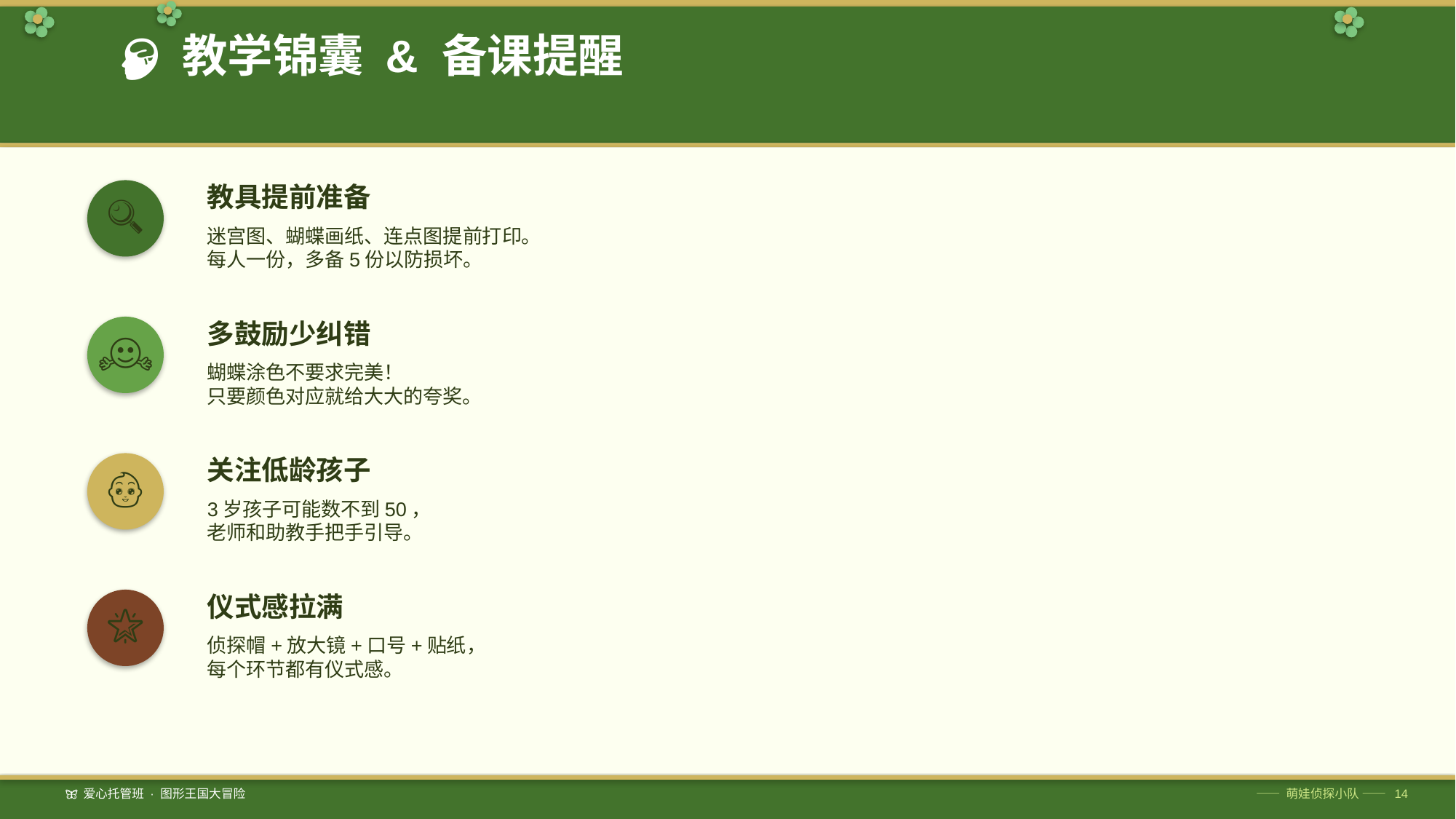

🧠 教学锦囊 & 备课提醒

教具提前准备

🔍
迷宫图、蝴蝶画纸、连点图提前打印。
每人一份，多备5份以防损坏。
多鼓励少纠错

🤗
蝴蝶涂色不要求完美！
只要颜色对应就给大大的夸奖。
关注低龄孩子

👶
3岁孩子可能数不到50，
老师和助教手把手引导。
仪式感拉满

🌟
侦探帽+放大镜+口号+贴纸，
每个环节都有仪式感。

🦋 爱心托管班 · 图形王国大冒险
—— 萌娃侦探小队 ——  14